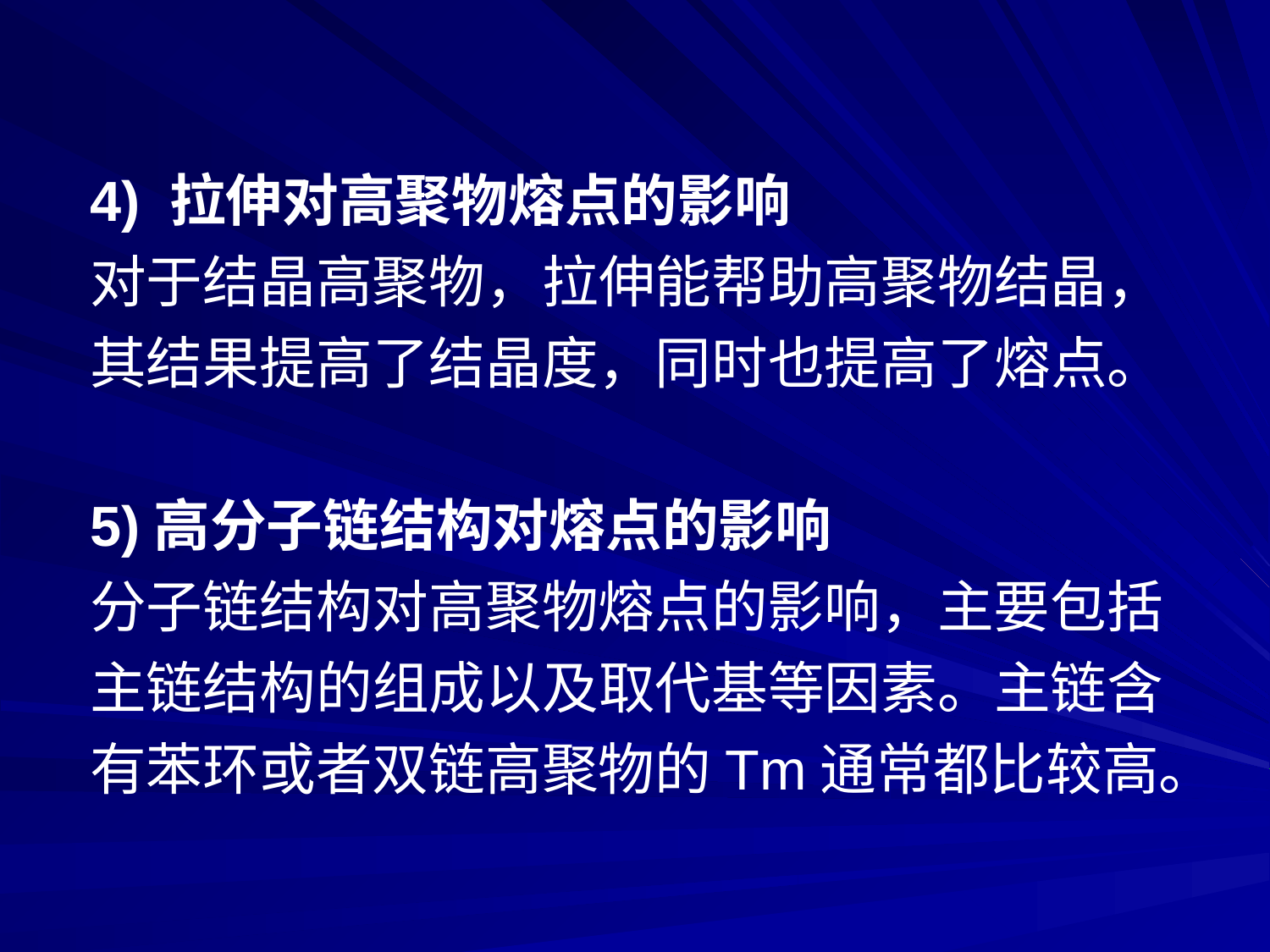

4) 拉伸对高聚物熔点的影响
对于结晶高聚物，拉伸能帮助高聚物结晶，
其结果提高了结晶度，同时也提高了熔点。

5)高分子链结构对熔点的影响
分子链结构对高聚物熔点的影响，主要包括
主链结构的组成以及取代基等因素。主链含
有苯环或者双链高聚物的Tm通常都比较高。